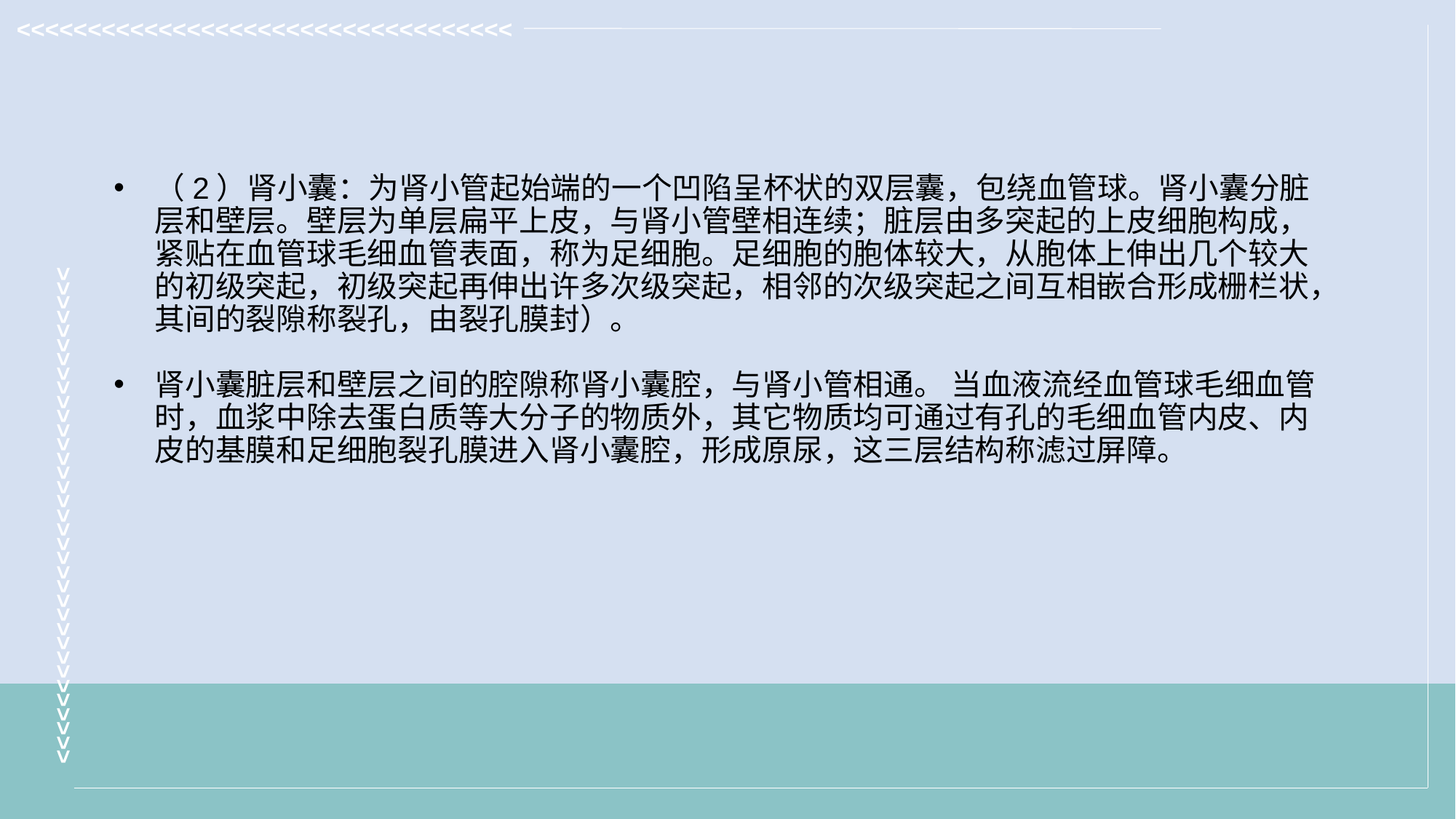

（2）肾小囊：为肾小管起始端的一个凹陷呈杯状的双层囊，包绕血管球。肾小囊分脏层和壁层。壁层为单层扁平上皮，与肾小管壁相连续；脏层由多突起的上皮细胞构成，紧贴在血管球毛细血管表面，称为足细胞。足细胞的胞体较大，从胞体上伸出几个较大的初级突起，初级突起再伸出许多次级突起，相邻的次级突起之间互相嵌合形成栅栏状，其间的裂隙称裂孔，由裂孔膜封）。

肾小囊脏层和壁层之间的腔隙称肾小囊腔，与肾小管相通。 当血液流经血管球毛细血管时，血浆中除去蛋白质等大分子的物质外，其它物质均可通过有孔的毛细血管内皮、内皮的基膜和足细胞裂孔膜进入肾小囊腔，形成原尿，这三层结构称滤过屏障。